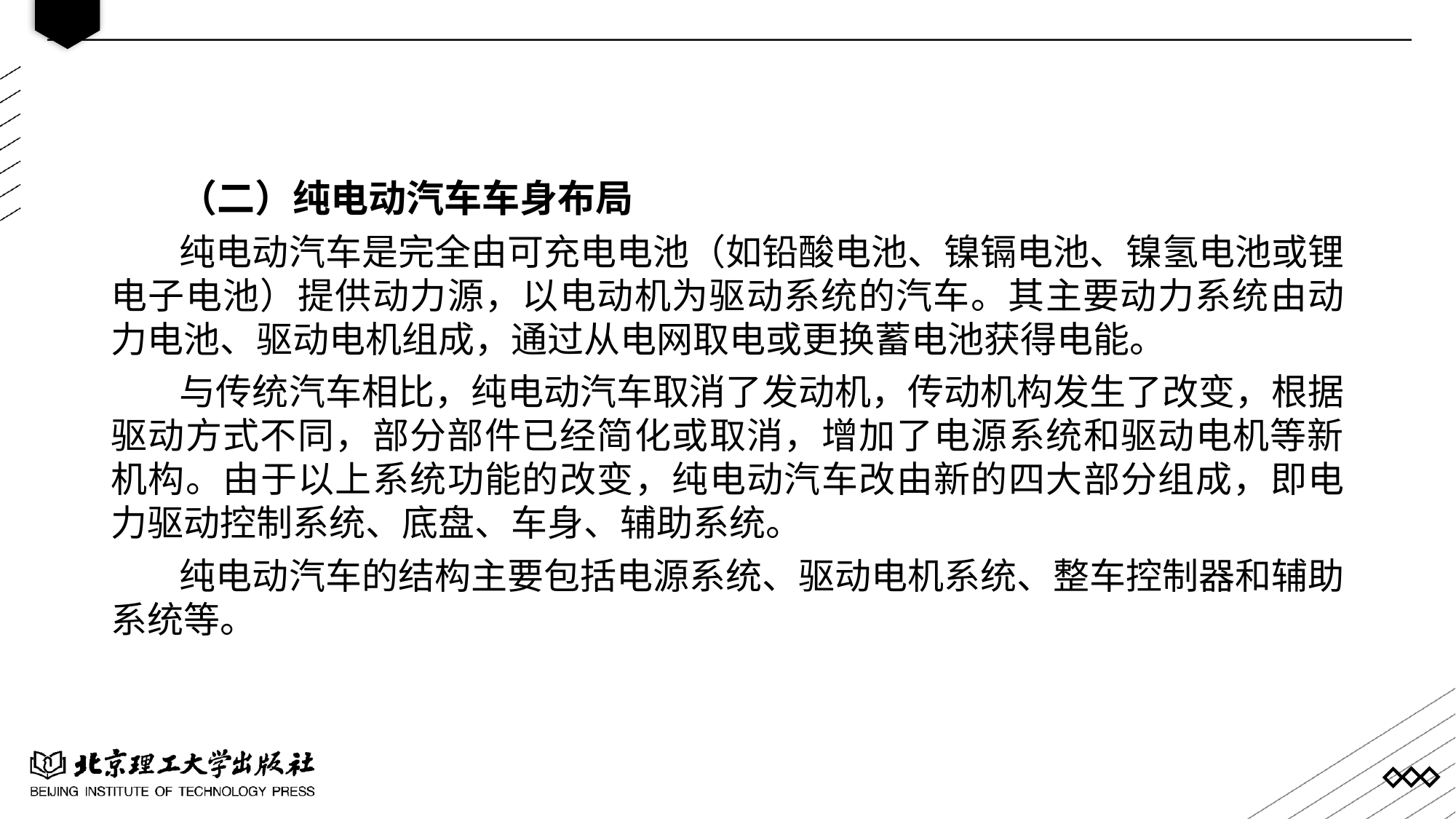

（二）纯电动汽车车身布局
纯电动汽车是完全由可充电电池（如铅酸电池、镍镉电池、镍氢电池或锂电子电池）提供动力源，以电动机为驱动系统的汽车。其主要动力系统由动力电池、驱动电机组成，通过从电网取电或更换蓄电池获得电能。
与传统汽车相比，纯电动汽车取消了发动机，传动机构发生了改变，根据驱动方式不同，部分部件已经简化或取消，增加了电源系统和驱动电机等新机构。由于以上系统功能的改变，纯电动汽车改由新的四大部分组成，即电力驱动控制系统、底盘、车身、辅助系统。
纯电动汽车的结构主要包括电源系统、驱动电机系统、整车控制器和辅助系统等。